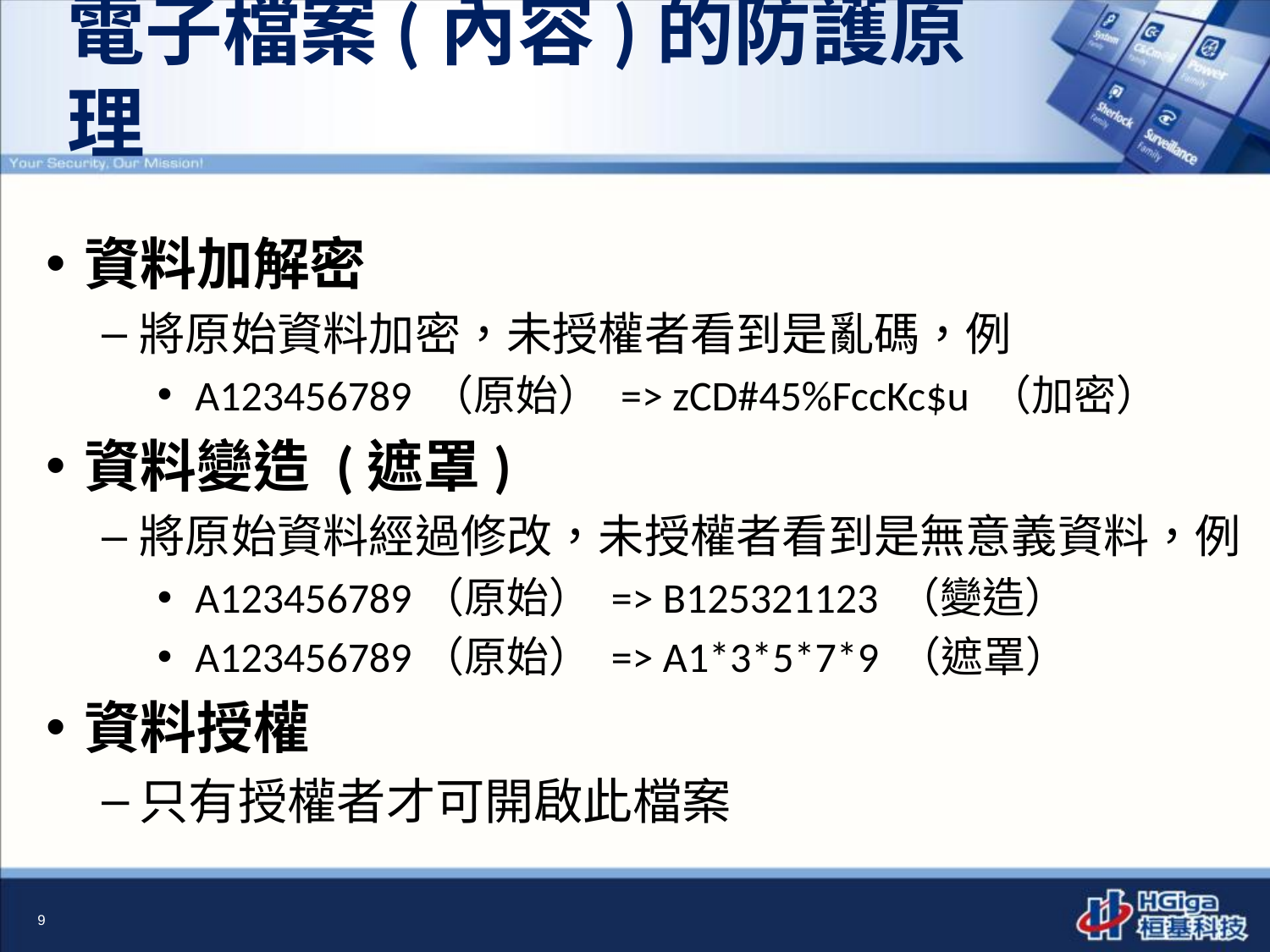

# 電子檔案(內容)的防護原理
資料加解密
將原始資料加密，未授權者看到是亂碼，例
A123456789 （原始） => zCD#45%FccKc$u （加密）
資料變造 (遮罩)
將原始資料經過修改，未授權者看到是無意義資料，例
A123456789（原始） => B125321123 （變造）
A123456789（原始） => A1*3*5*7*9 （遮罩）
資料授權
只有授權者才可開啟此檔案

9